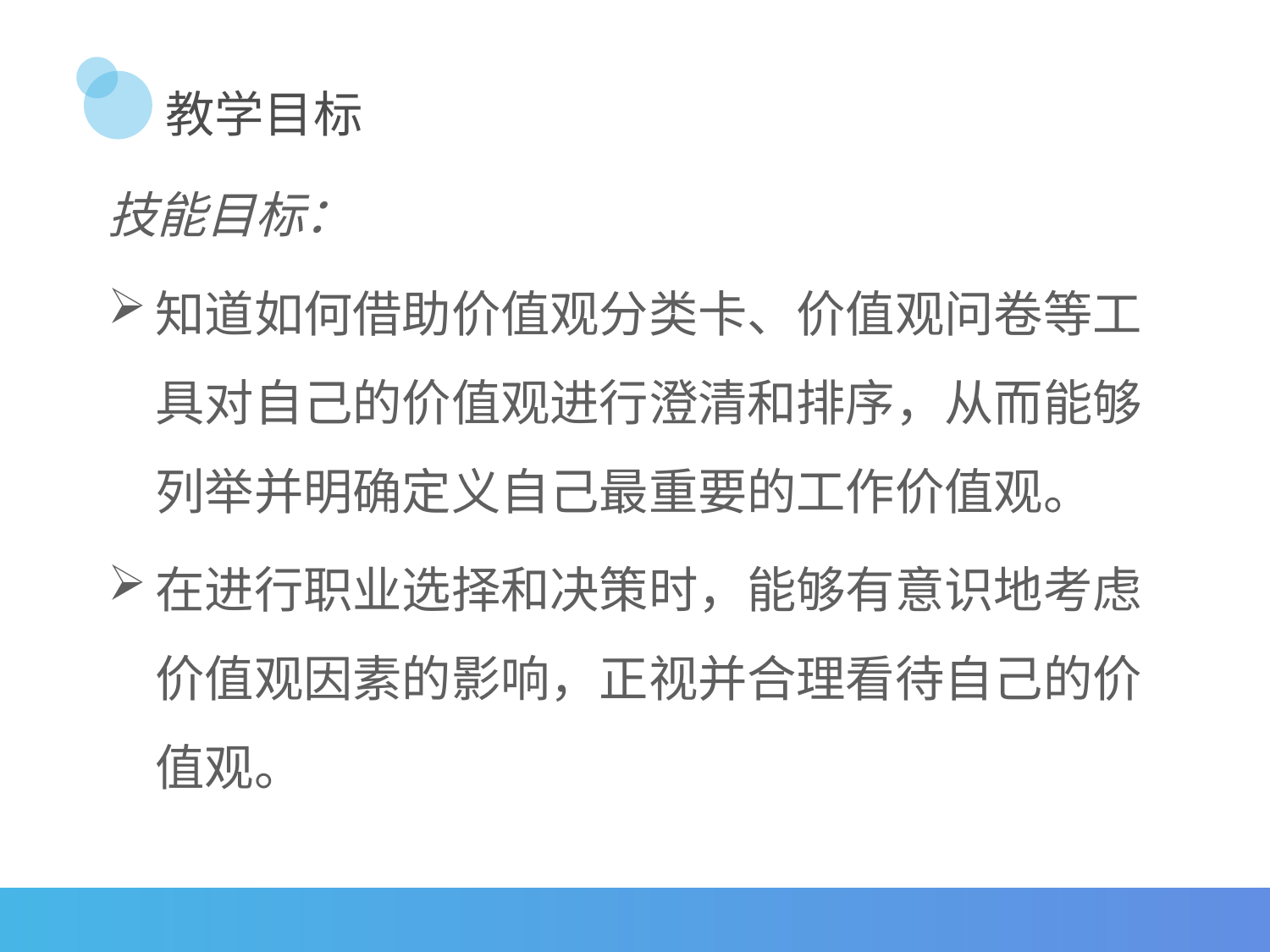

# 教学目标
技能目标：
知道如何借助价值观分类卡、价值观问卷等工具对自己的价值观进行澄清和排序，从而能够列举并明确定义自己最重要的工作价值观。
在进行职业选择和决策时，能够有意识地考虑价值观因素的影响，正视并合理看待自己的价值观。